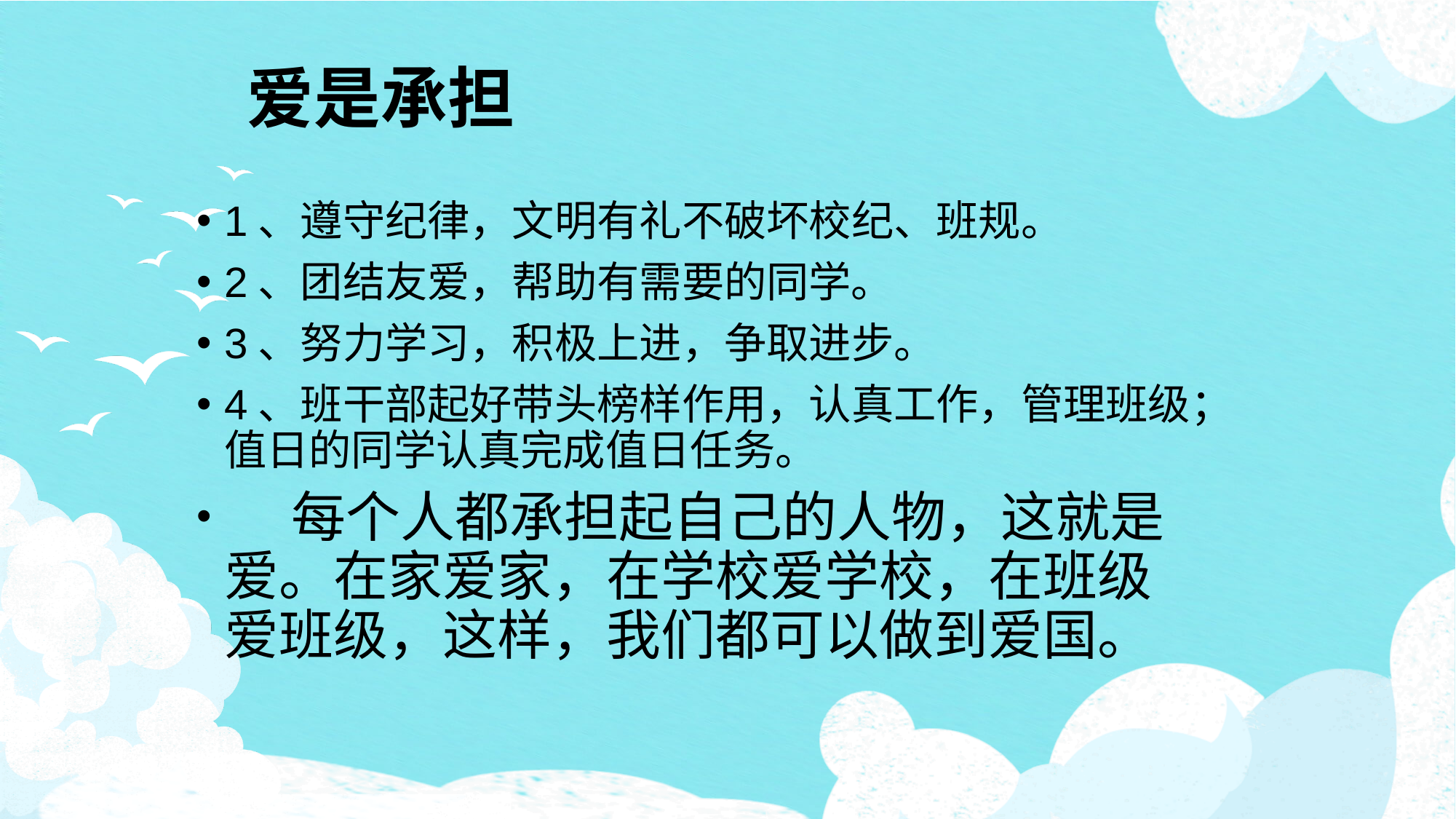

爱是承担
1、遵守纪律，文明有礼不破坏校纪、班规。
2、团结友爱，帮助有需要的同学。
3、努力学习，积极上进，争取进步。
4、班干部起好带头榜样作用，认真工作，管理班级；值日的同学认真完成值日任务。
      每个人都承担起自己的人物，这就是爱。在家爱家，在学校爱学校，在班级爱班级，这样，我们都可以做到爱国。